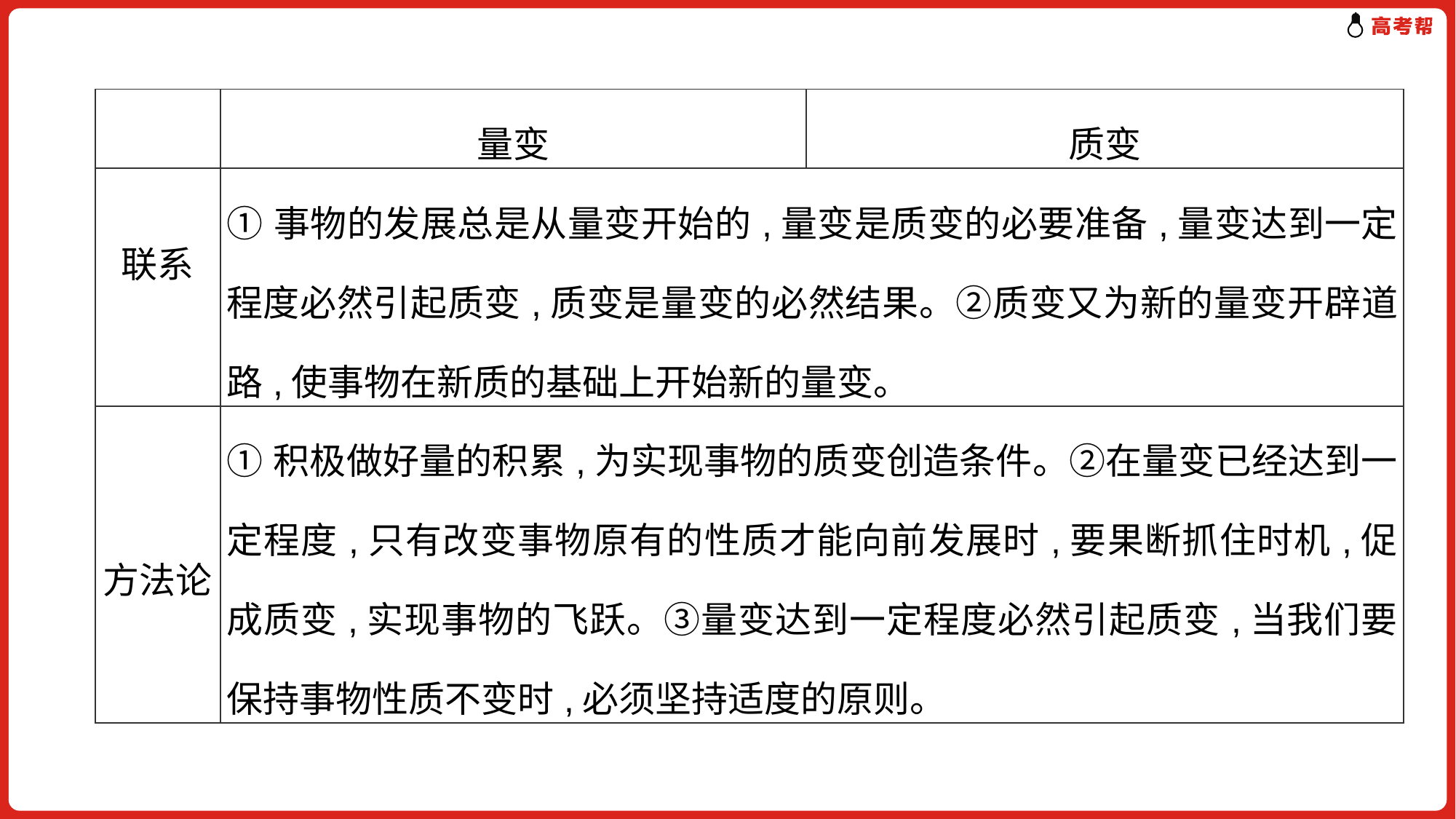

|  | 量变 | 质变 |
| --- | --- | --- |
| 联系 | ①事物的发展总是从量变开始的,量变是质变的必要准备,量变达到一定程度必然引起质变,质变是量变的必然结果。②质变又为新的量变开辟道路,使事物在新质的基础上开始新的量变。 |  |
| 方法论 | ①积极做好量的积累,为实现事物的质变创造条件。②在量变已经达到一定程度,只有改变事物原有的性质才能向前发展时,要果断抓住时机,促成质变,实现事物的飞跃。③量变达到一定程度必然引起质变,当我们要保持事物性质不变时,必须坚持适度的原则。 |  |